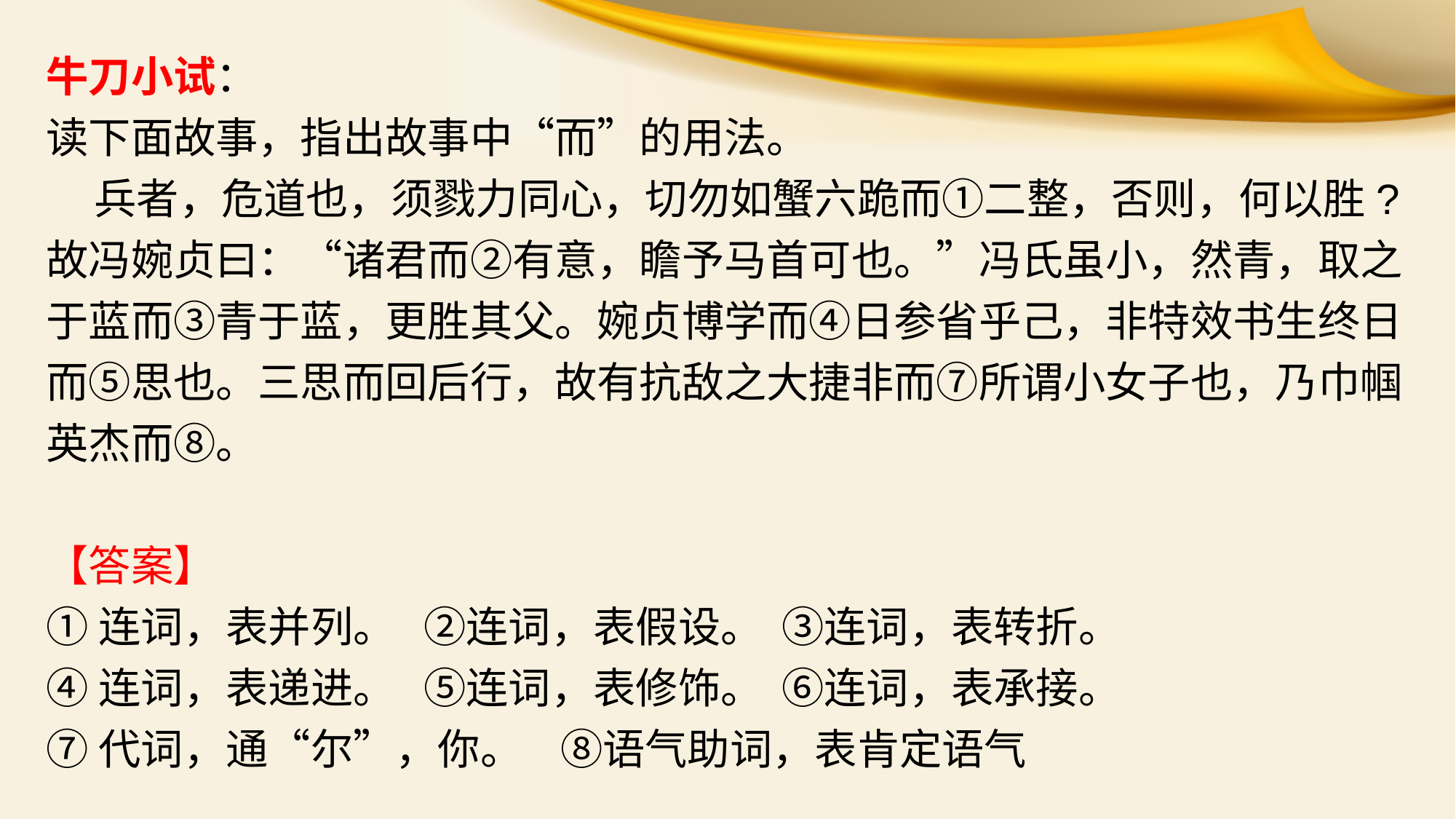

牛刀小试：
读下面故事，指出故事中“而”的用法。
    兵者，危道也，须戮力同心，切勿如蟹六跪而①二整，否则，何以胜?故冯婉贞曰：“诸君而②有意，瞻予马首可也。”冯氏虽小，然青，取之于蓝而③青于蓝，更胜其父。婉贞博学而④日参省乎己，非特效书生终日而⑤思也。三思而回后行，故有抗敌之大捷非而⑦所谓小女子也，乃巾帼英杰而⑧。

【答案】
①连词，表并列。   ②连词，表假设。  ③连词，表转折。
④连词，表递进。   ⑤连词，表修饰。  ⑥连词，表承接。
⑦代词，通“尔”，你。    ⑧语气助词，表肯定语气